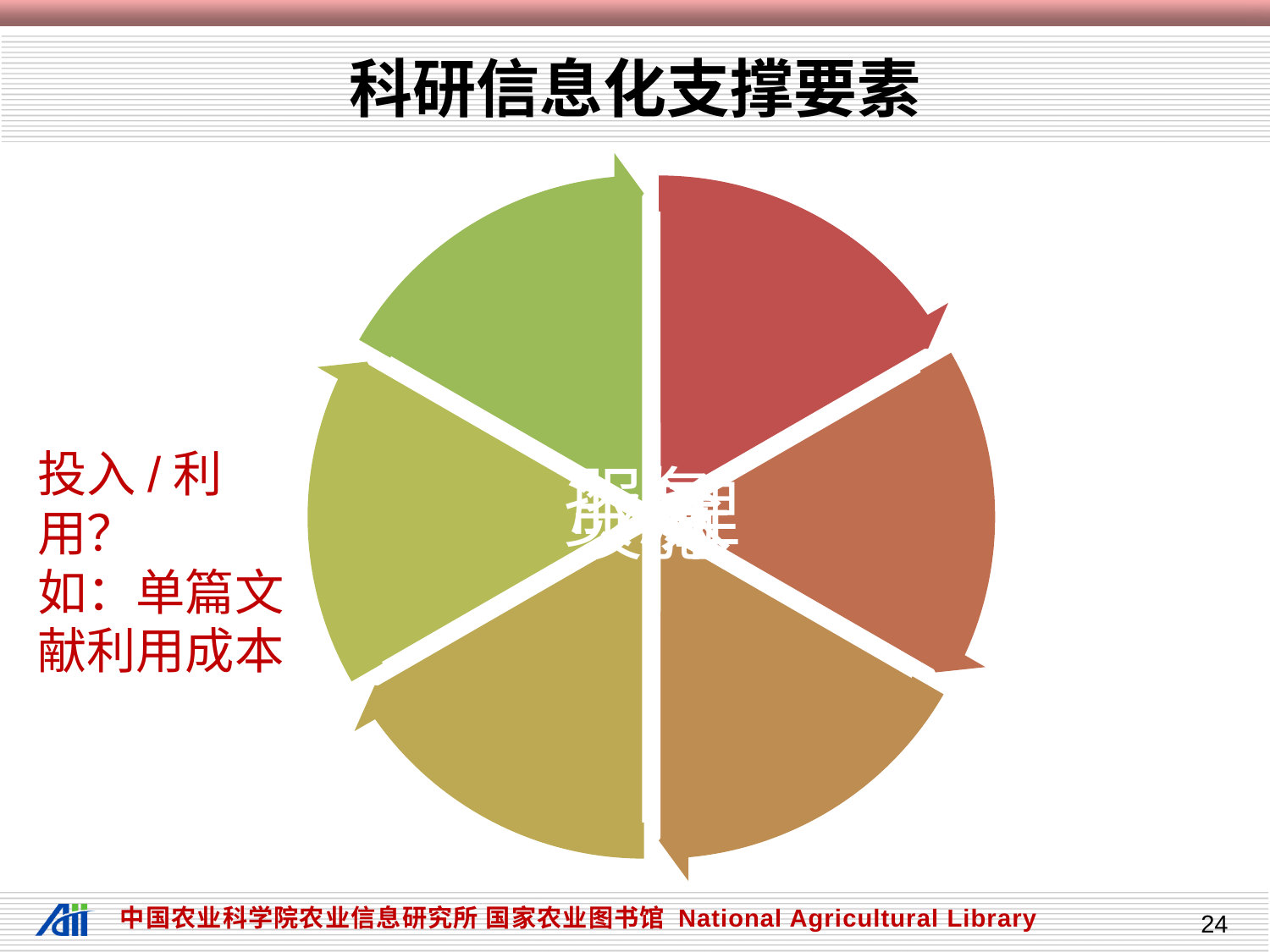

# 科研信息化支撑要素
人
管理
技术
设施
资源
服务
投入/利用？
如：单篇文献利用成本

24